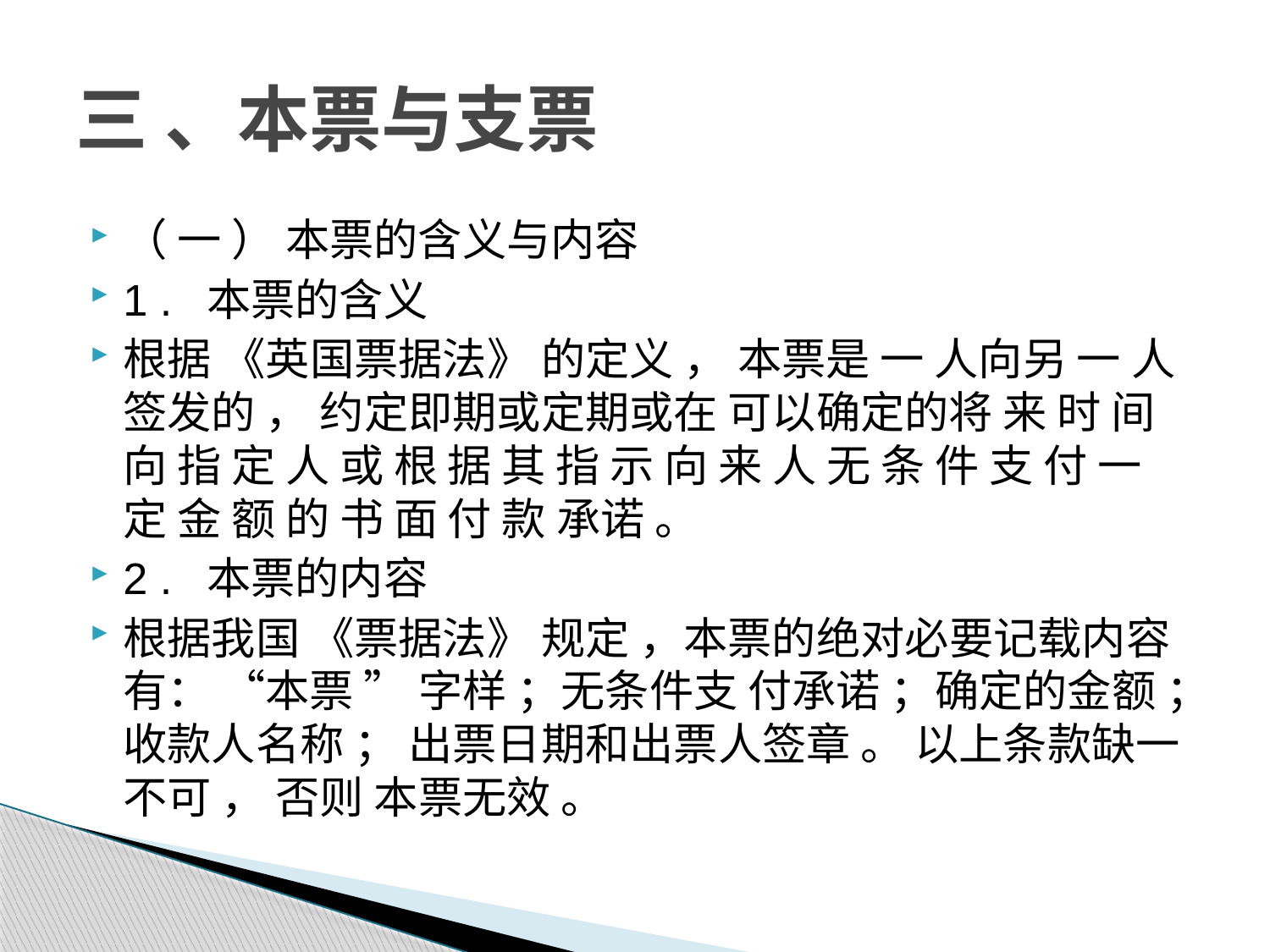

# 三 、本票与支票
（ 一 ） 本票的含义与内容
1 .  本票的含义
根据 《英国票据法》 的定义 ， 本票是 一 人向另 一 人签发的 ， 约定即期或定期或在 可以确定的将 来 时 间 向 指 定 人 或 根 据 其 指 示 向 来 人 无 条 件 支 付 一 定 金 额 的 书 面 付 款 承诺 。
2 .  本票的内容
根据我国 《票据法》 规定 ，本票的绝对必要记载内容有： “本票 ” 字样 ；无条件支 付承诺 ；确定的金额 ；收款人名称 ； 出票日期和出票人签章 。 以上条款缺一不可 ， 否则 本票无效 。